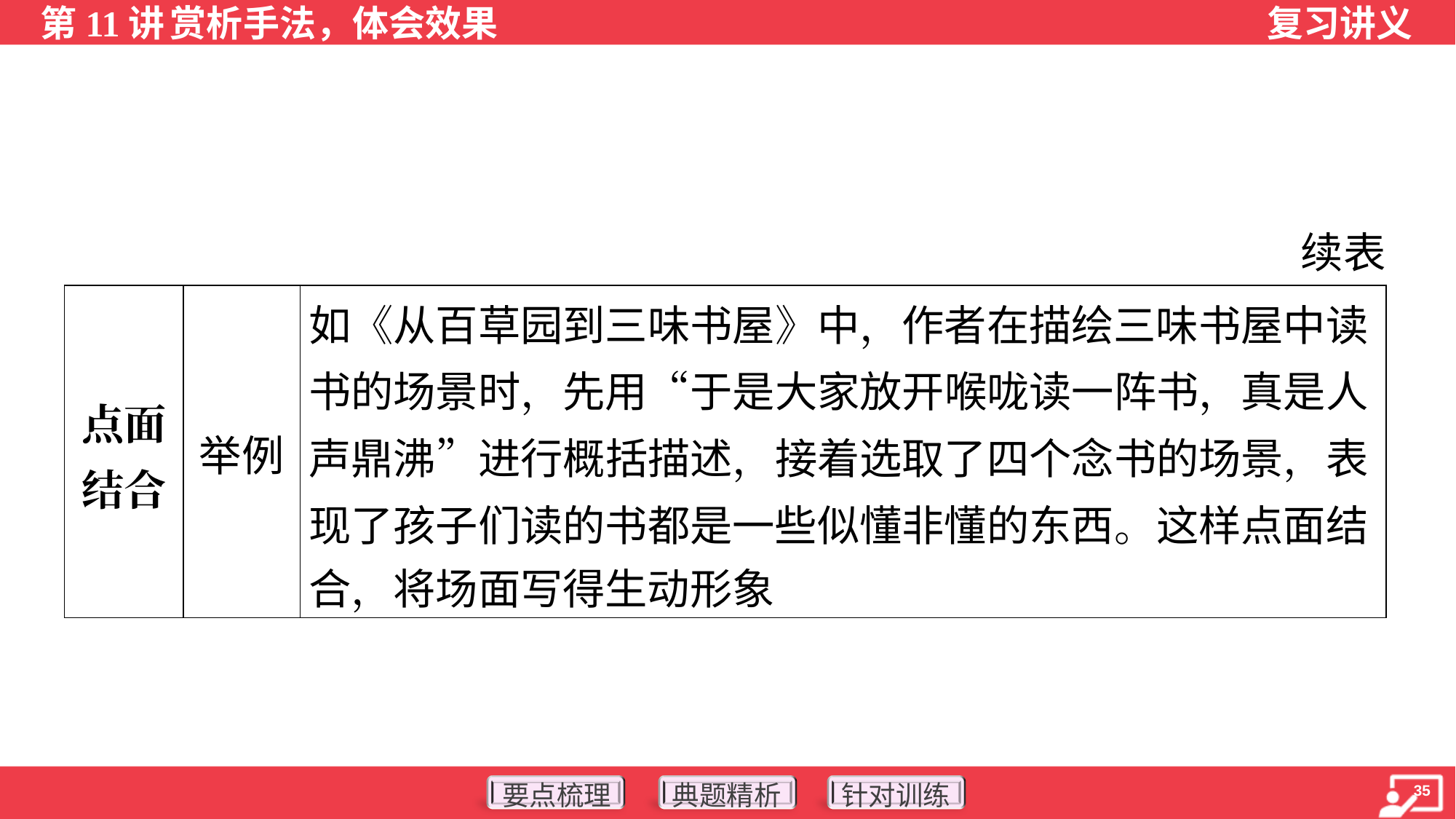

续表
| 点面 结合 | 举例 | 如《从百草园到三味书屋》中，作者在描绘三味书屋中读 书的场景时，先用“于是大家放开喉咙读一阵书，真是人 声鼎沸”进行概括描述，接着选取了四个念书的场景，表 现了孩子们读的书都是一些似懂非懂的东西。这样点面结 合，将场面写得生动形象 |
| --- | --- | --- |